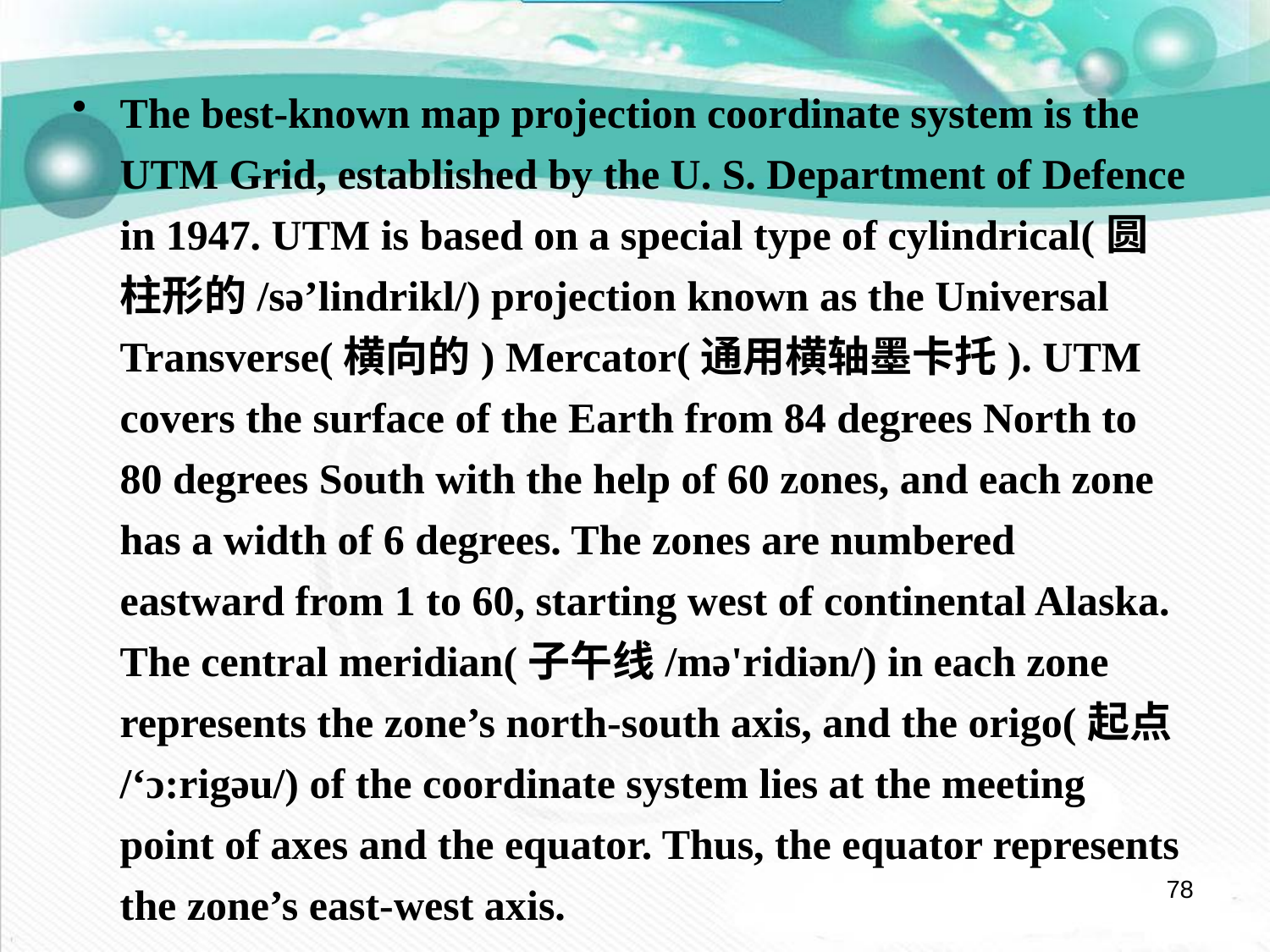

The best-known map projection coordinate system is the UTM Grid, established by the U. S. Department of Defence in 1947. UTM is based on a special type of cylindrical(圆柱形的/sə’lindrikl/) projection known as the Universal Transverse(横向的) Mercator(通用横轴墨卡托). UTM covers the surface of the Earth from 84 degrees North to 80 degrees South with the help of 60 zones, and each zone has a width of 6 degrees. The zones are numbered eastward from 1 to 60, starting west of continental Alaska. The central meridian(子午线/mə'ridiən/) in each zone represents the zone’s north-south axis, and the origo(起点/‘ɔ:rigəu/) of the coordinate system lies at the meeting point of axes and the equator. Thus, the equator represents the zone’s east-west axis.
78